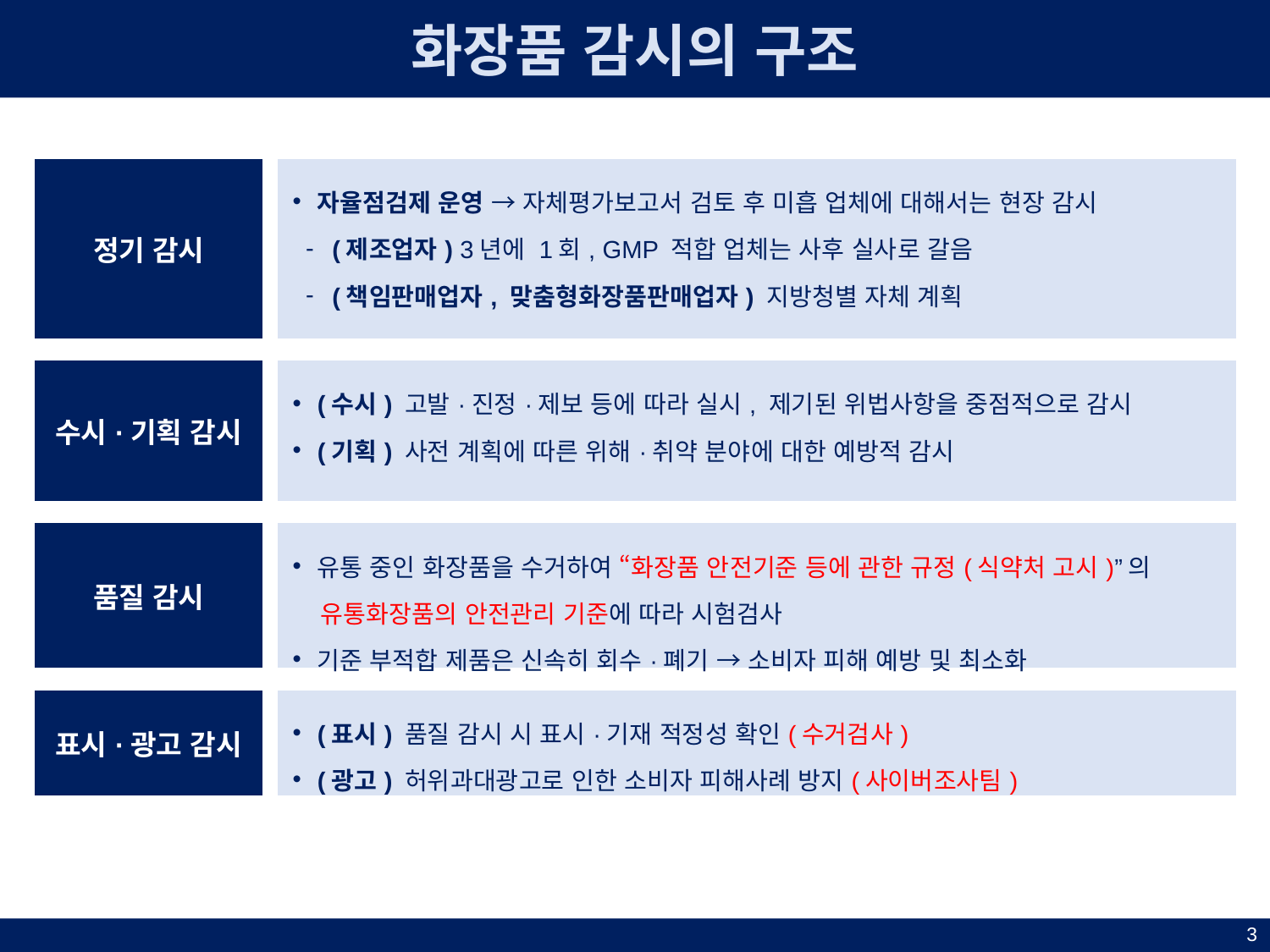

화장품 감시의 구조
| 정기 감시 |  | 자율점검제 운영 → 자체평가보고서 검토 후 미흡 업체에 대해서는 현장 감시 (제조업자) 3년에 1회, GMP 적합 업체는 사후 실사로 갈음 (책임판매업자, 맞춤형화장품판매업자) 지방청별 자체 계획 |
| --- | --- | --- |
|  |  |  |
| 수시·기획 감시 |  | (수시) 고발·진정·제보 등에 따라 실시, 제기된 위법사항을 중점적으로 감시 (기획) 사전 계획에 따른 위해·취약 분야에 대한 예방적 감시 |
|  |  |  |
| 품질 감시 |  | 유통 중인 화장품을 수거하여 “화장품 안전기준 등에 관한 규정(식약처 고시)”의 유통화장품의 안전관리 기준에 따라 시험검사 기준 부적합 제품은 신속히 회수·폐기 → 소비자 피해 예방 및 최소화 |
|  |  |  |
| 표시·광고 감시 |  | (표시) 품질 감시 시 표시·기재 적정성 확인(수거검사) (광고) 허위과대광고로 인한 소비자 피해사례 방지(사이버조사팀) |
3